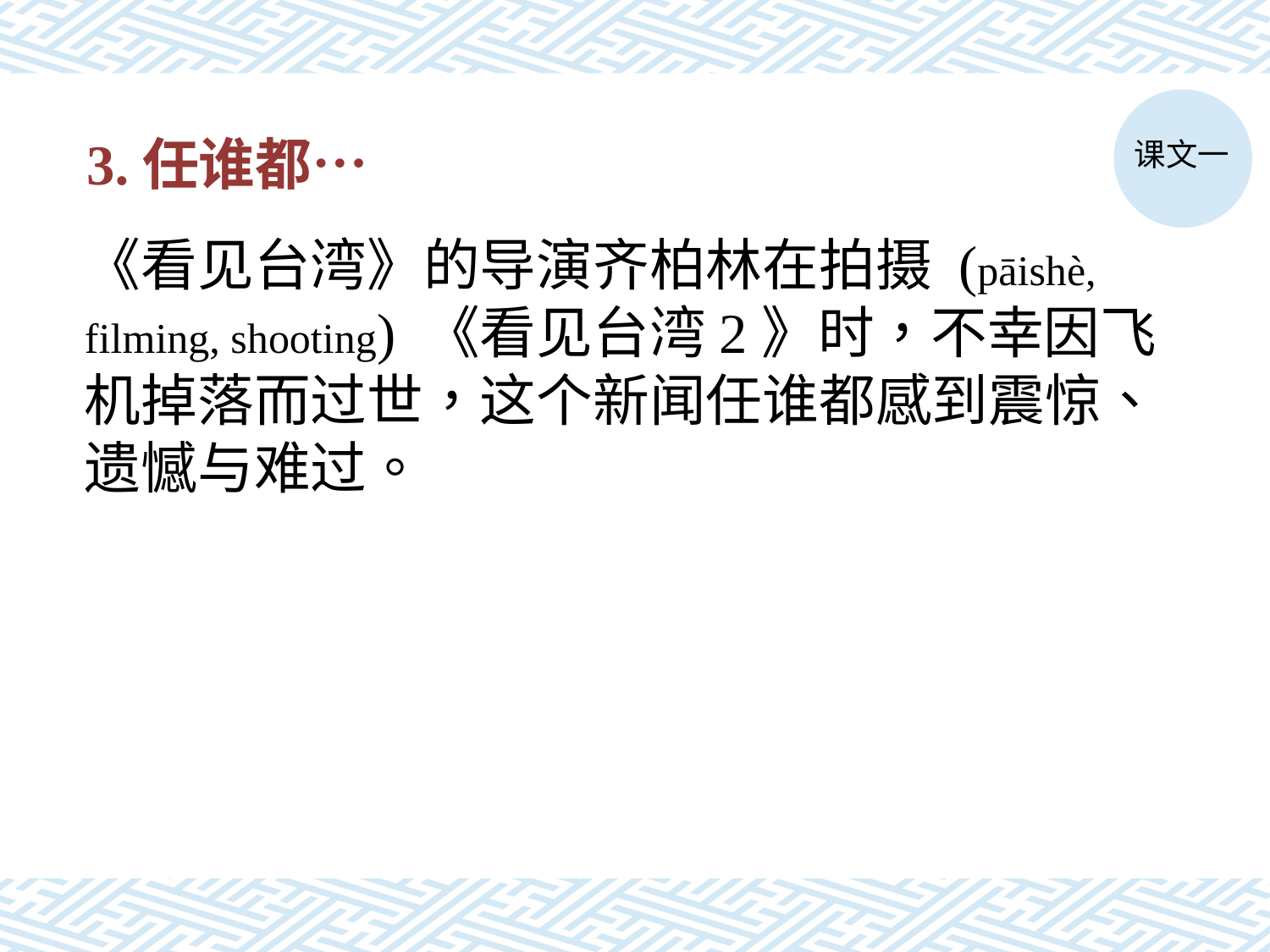

课文一
# 3.任谁都…
《看见台湾》的导演齐柏林在拍摄 (pāishè, filming, shooting) 《看见台湾2》时，不幸因飞机掉落而过世，这个新闻任谁都感到震惊、遗憾与难过。